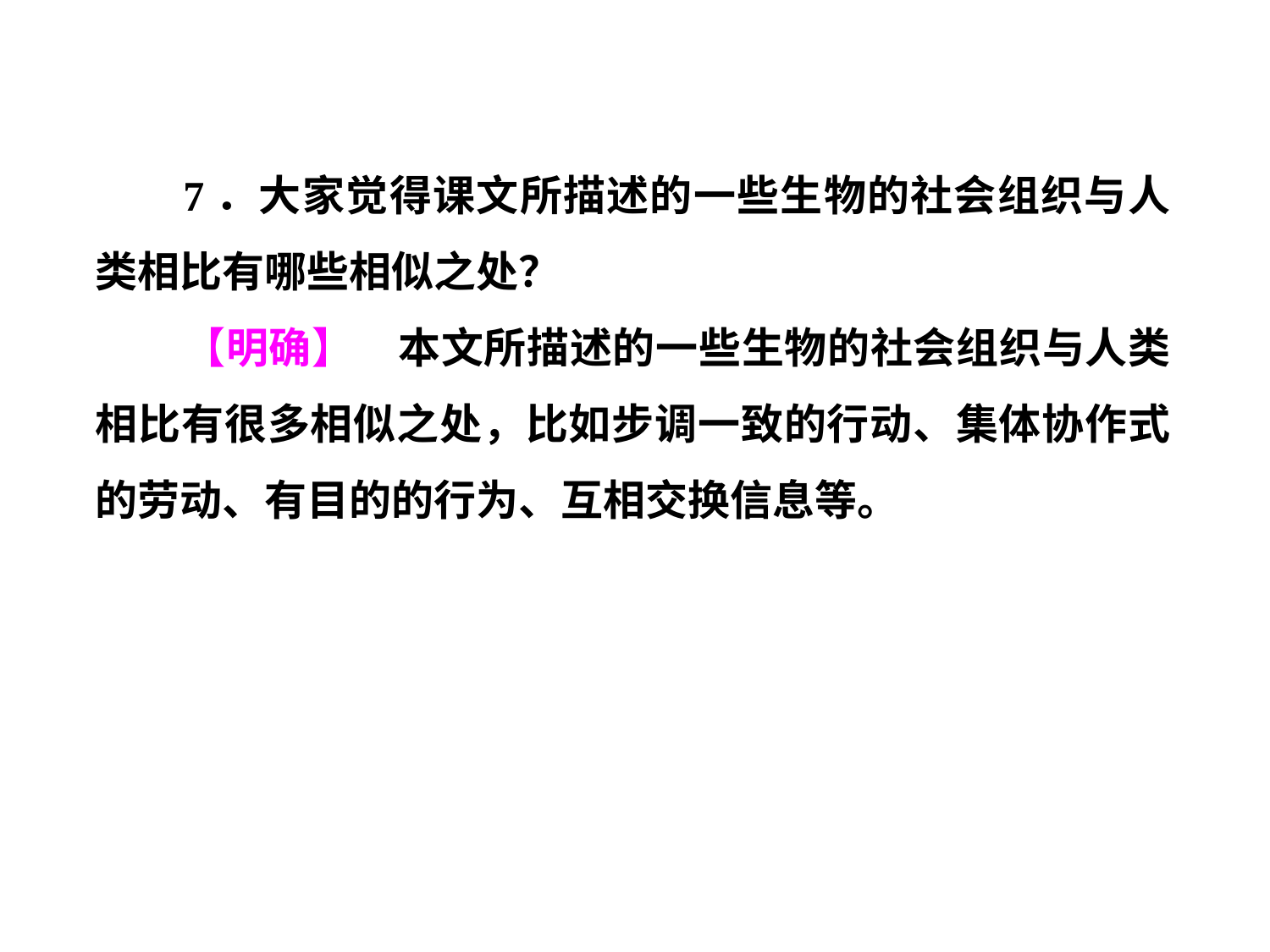

7．大家觉得课文所描述的一些生物的社会组织与人类相比有哪些相似之处？
【明确】　本文所描述的一些生物的社会组织与人类相比有很多相似之处，比如步调一致的行动、集体协作式的劳动、有目的的行为、互相交换信息等。